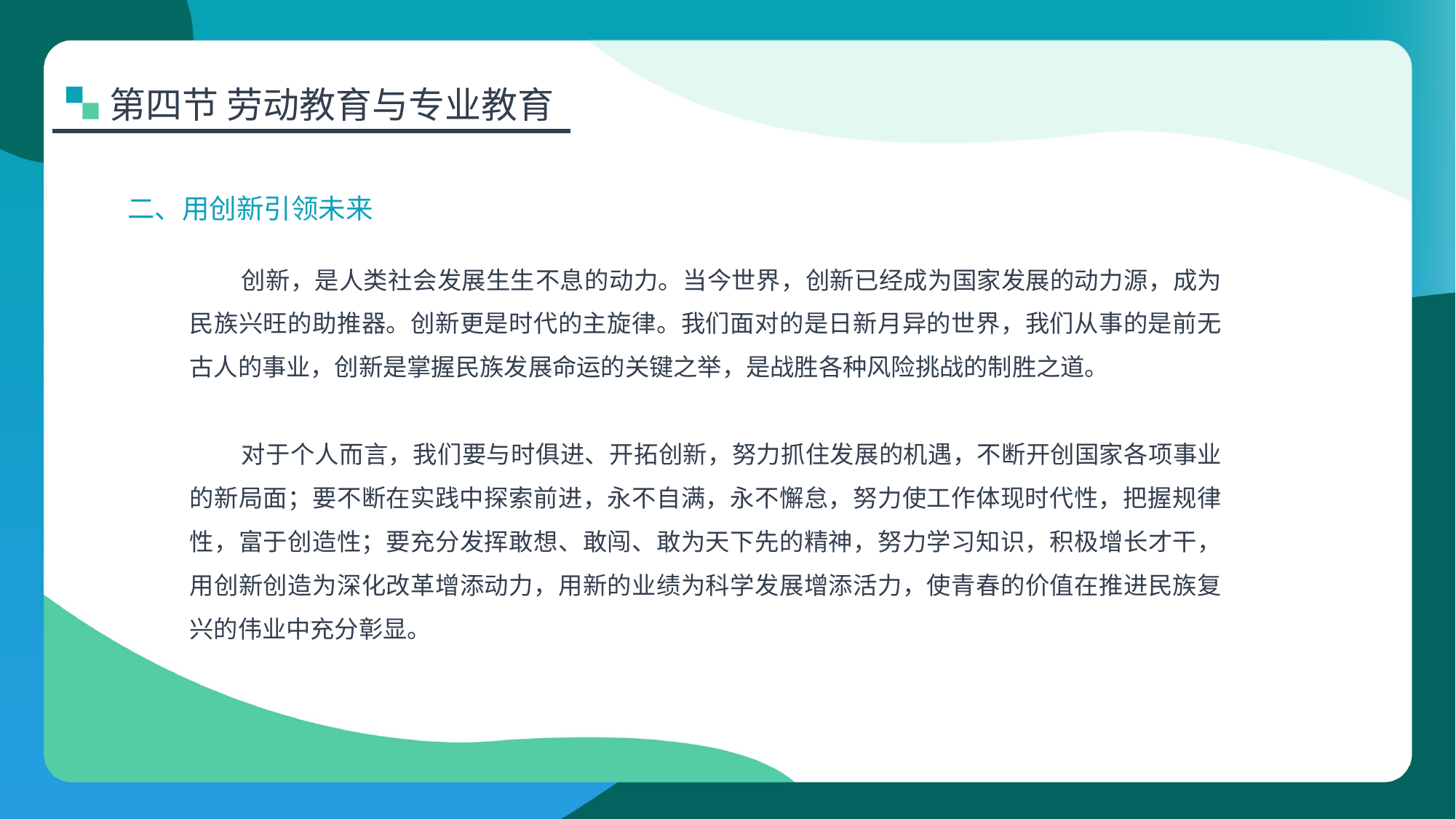

第四节 劳动教育与专业教育

二、用创新引领未来
创新，是人类社会发展生生不息的动力。当今世界，创新已经成为国家发展的动力源，成为民族兴旺的助推器。创新更是时代的主旋律。我们面对的是日新月异的世界，我们从事的是前无古人的事业，创新是掌握民族发展命运的关键之举，是战胜各种风险挑战的制胜之道。

对于个人而言，我们要与时俱进、开拓创新，努力抓住发展的机遇，不断开创国家各项事业的新局面；要不断在实践中探索前进，永不自满，永不懈怠，努力使工作体现时代性，把握规律性，富于创造性；要充分发挥敢想、敢闯、敢为天下先的精神，努力学习知识，积极增长才干，用创新创造为深化改革增添动力，用新的业绩为科学发展增添活力，使青春的价值在推进民族复兴的伟业中充分彰显。